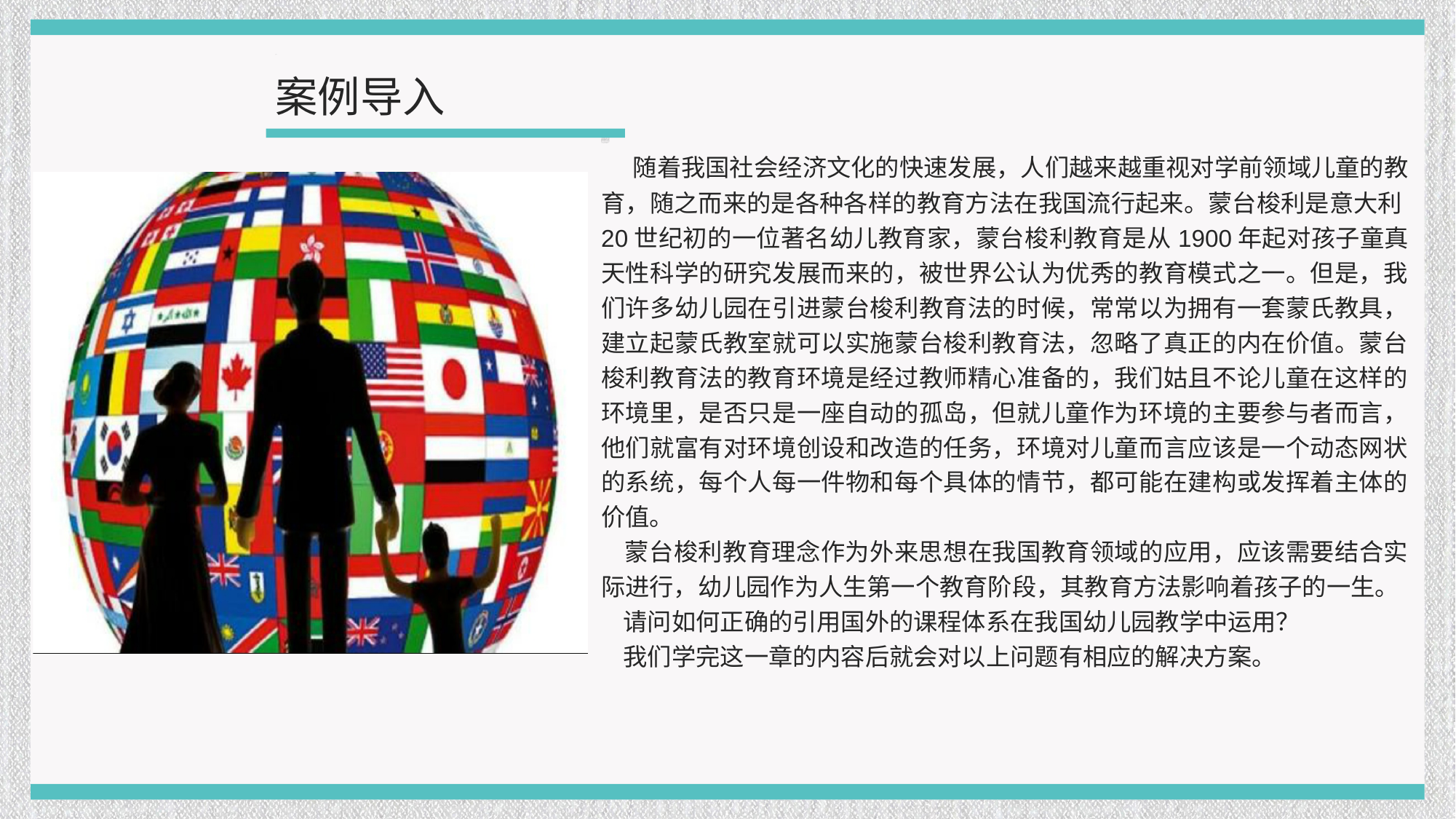

案例导入

    随着我国社会经济文化的快速发展，人们越来越重视对学前领域儿童的教育，随之而来的是各种各样的教育方法在我国流行起来。蒙台梭利是意大利20世纪初的一位著名幼儿教育家，蒙台梭利教育是从1900年起对孩子童真天性科学的研究发展而来的，被世界公认为优秀的教育模式之一。但是，我们许多幼儿园在引进蒙台梭利教育法的时候，常常以为拥有一套蒙氏教具，建立起蒙氏教室就可以实施蒙台梭利教育法，忽略了真正的内在价值。蒙台梭利教育法的教育环境是经过教师精心准备的，我们姑且不论儿童在这样的环境里，是否只是一座自动的孤岛，但就儿童作为环境的主要参与者而言，他们就富有对环境创设和改造的任务，环境对儿童而言应该是一个动态网状的系统，每个人每一件物和每个具体的情节，都可能在建构或发挥着主体的价值。
   蒙台梭利教育理念作为外来思想在我国教育领域的应用，应该需要结合实际进行，幼儿园作为人生第一个教育阶段，其教育方法影响着孩子的一生。
   请问如何正确的引用国外的课程体系在我国幼儿园教学中运用？
   我们学完这一章的内容后就会对以上问题有相应的解决方案。